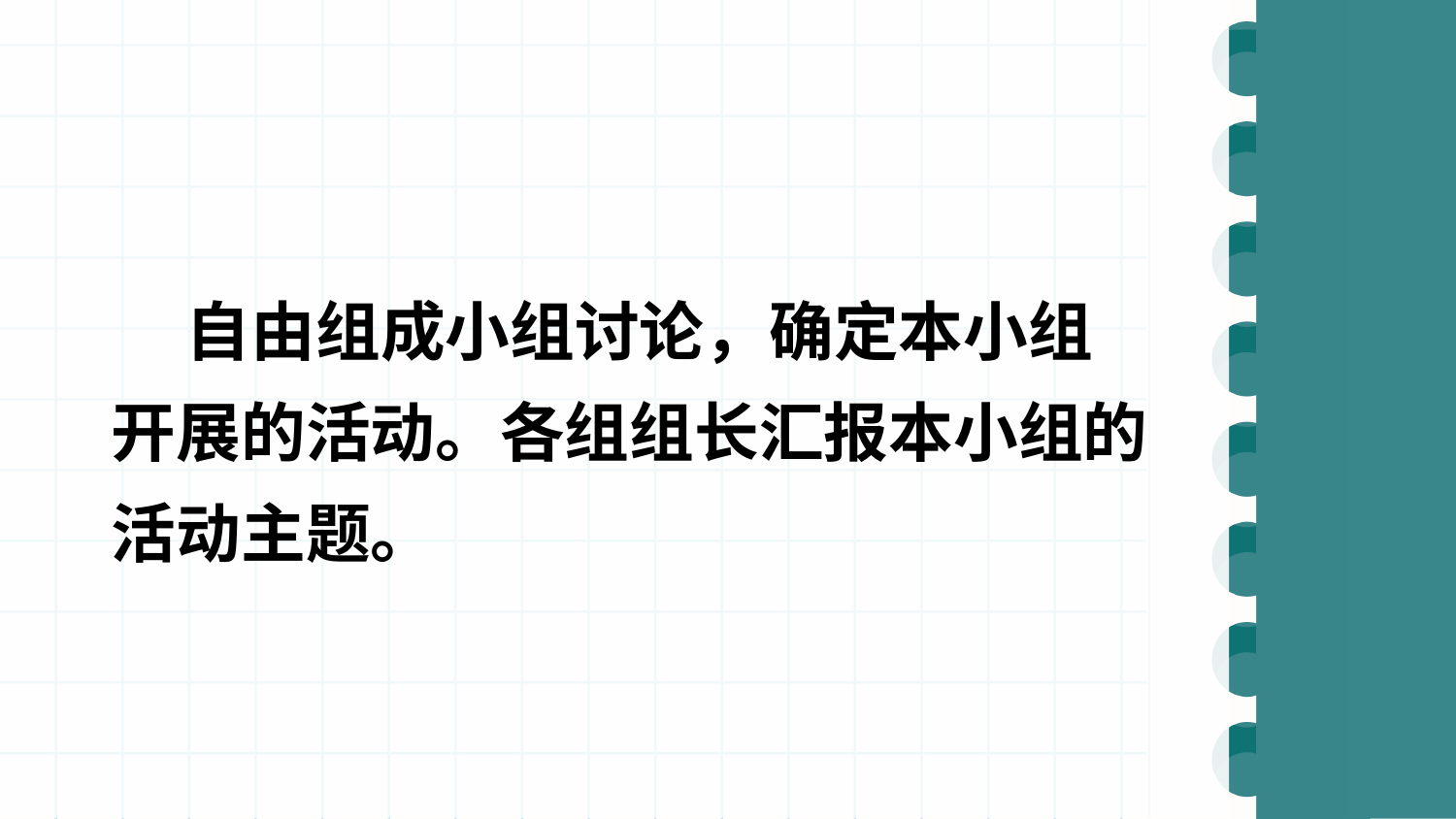

自由组成小组讨论，确定本小组开展的活动。各组组长汇报本小组的活动主题。